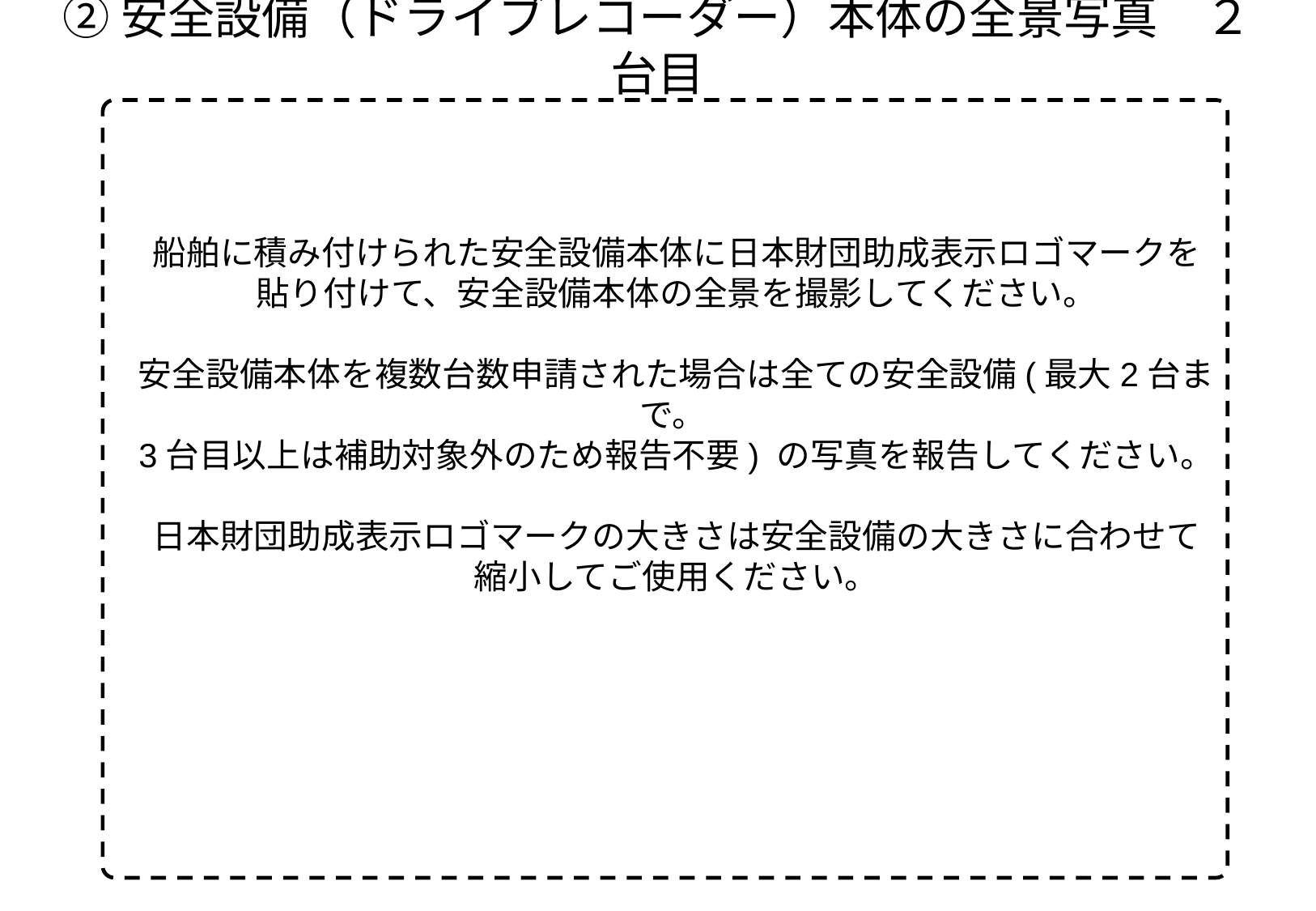

②安全設備（ドライブレコーダー）本体の全景写真　２台目

船舶に積み付けられた安全設備本体に日本財団助成表示ロゴマークを
貼り付けて、安全設備本体の全景を撮影してください。

安全設備本体を複数台数申請された場合は全ての安全設備(最大2台まで。
3台目以上は補助対象外のため報告不要) の写真を報告してください。

日本財団助成表示ロゴマークの大きさは安全設備の大きさに合わせて
縮小してご使用ください。